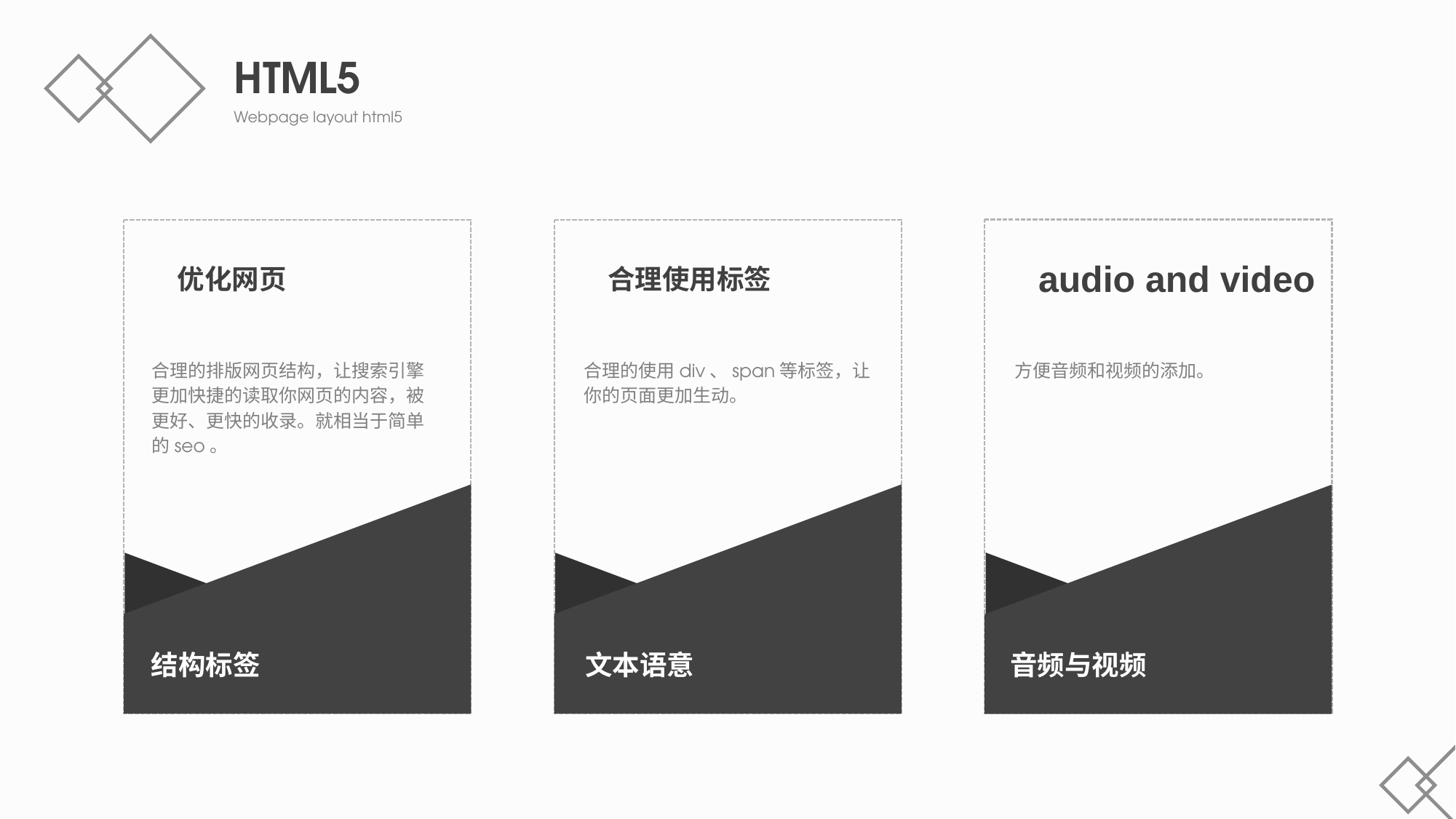

HTML5
Webpage layout html5

audio and video

音频与视频
方便音频和视频的添加。

优化网页

结构标签
合理的排版网页结构，让搜索引擎更加快捷的读取你网页的内容，被更好、更快的收录。就相当于简单的seo。

合理使用标签

文本语意
合理的使用div、span等标签，让你的页面更加生动。